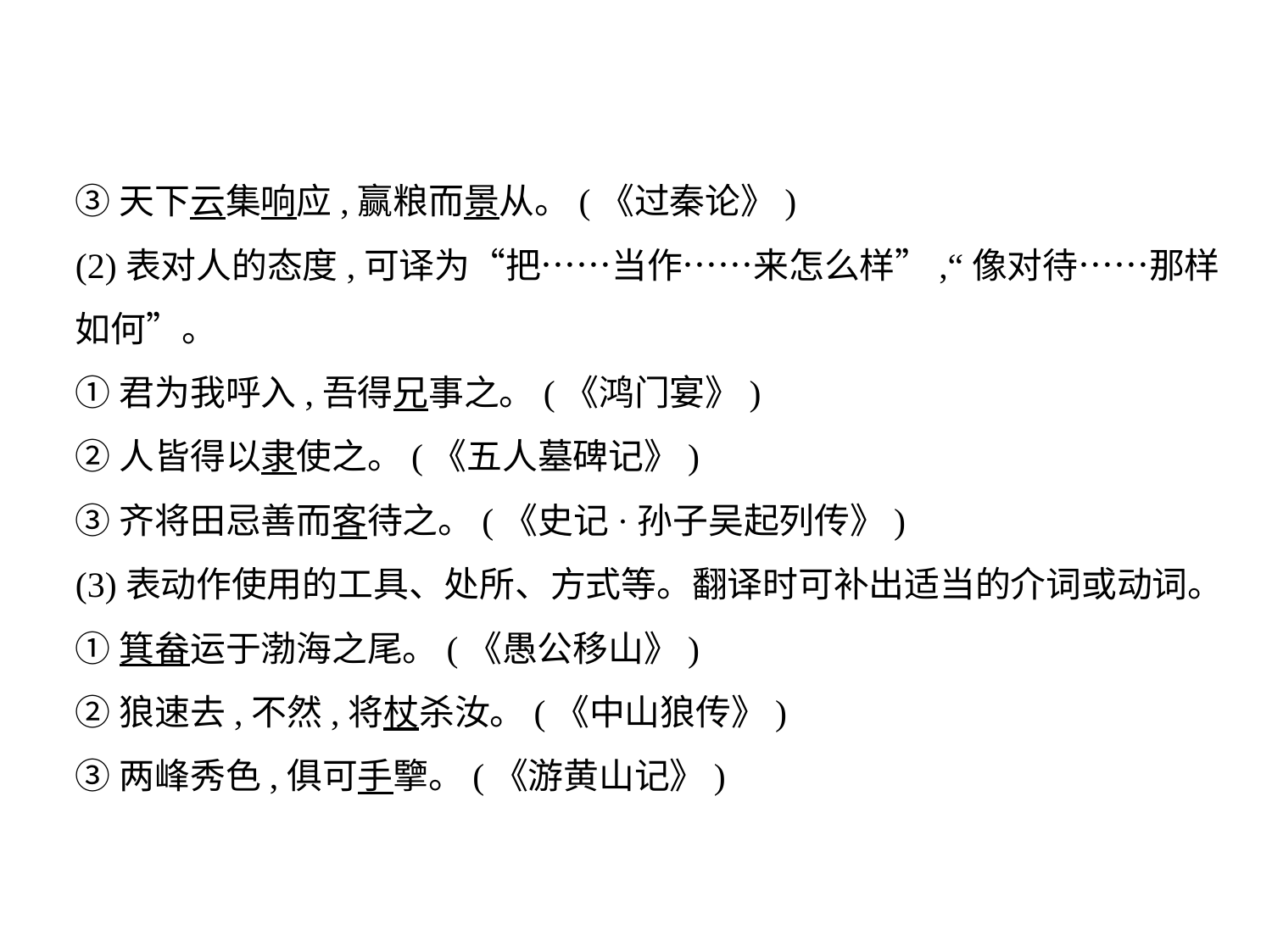

③天下云集响应,赢粮而景从。(《过秦论》)
(2)表对人的态度,可译为“把……当作……来怎么样”,“像对待……那样
如何”。
①君为我呼入,吾得兄事之。(《鸿门宴》)
②人皆得以隶使之。(《五人墓碑记》)
③齐将田忌善而客待之。(《史记·孙子吴起列传》)
(3)表动作使用的工具、处所、方式等。翻译时可补出适当的介词或动词。
①箕畚运于渤海之尾。(《愚公移山》)
②狼速去,不然,将杖杀汝。(《中山狼传》)
③两峰秀色,俱可手擥。(《游黄山记》)